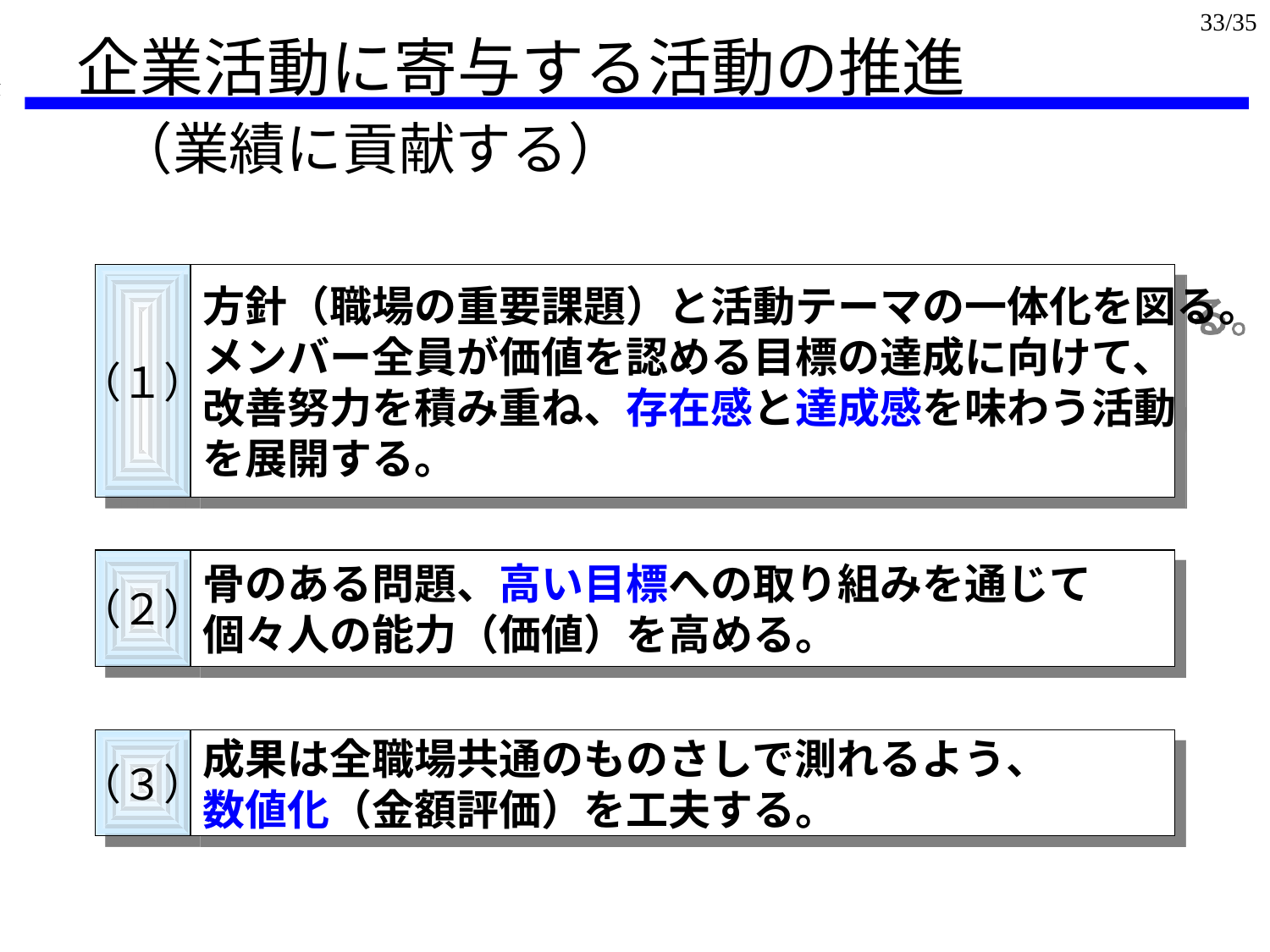

33/35
企業活動に寄与する活動の推進

（業績に貢献する）
（１）
方針（職場の重要課題）と活動テーマの一体化を図る。
メンバー全員が価値を認める目標の達成に向けて、
改善努力を積み重ね、存在感と達成感を味わう活動
を展開する。
（２）
骨のある問題、高い目標への取り組みを通じて
個々人の能力（価値）を高める。
（３）
成果は全職場共通のものさしで測れるよう、
数値化（金額評価）を工夫する。